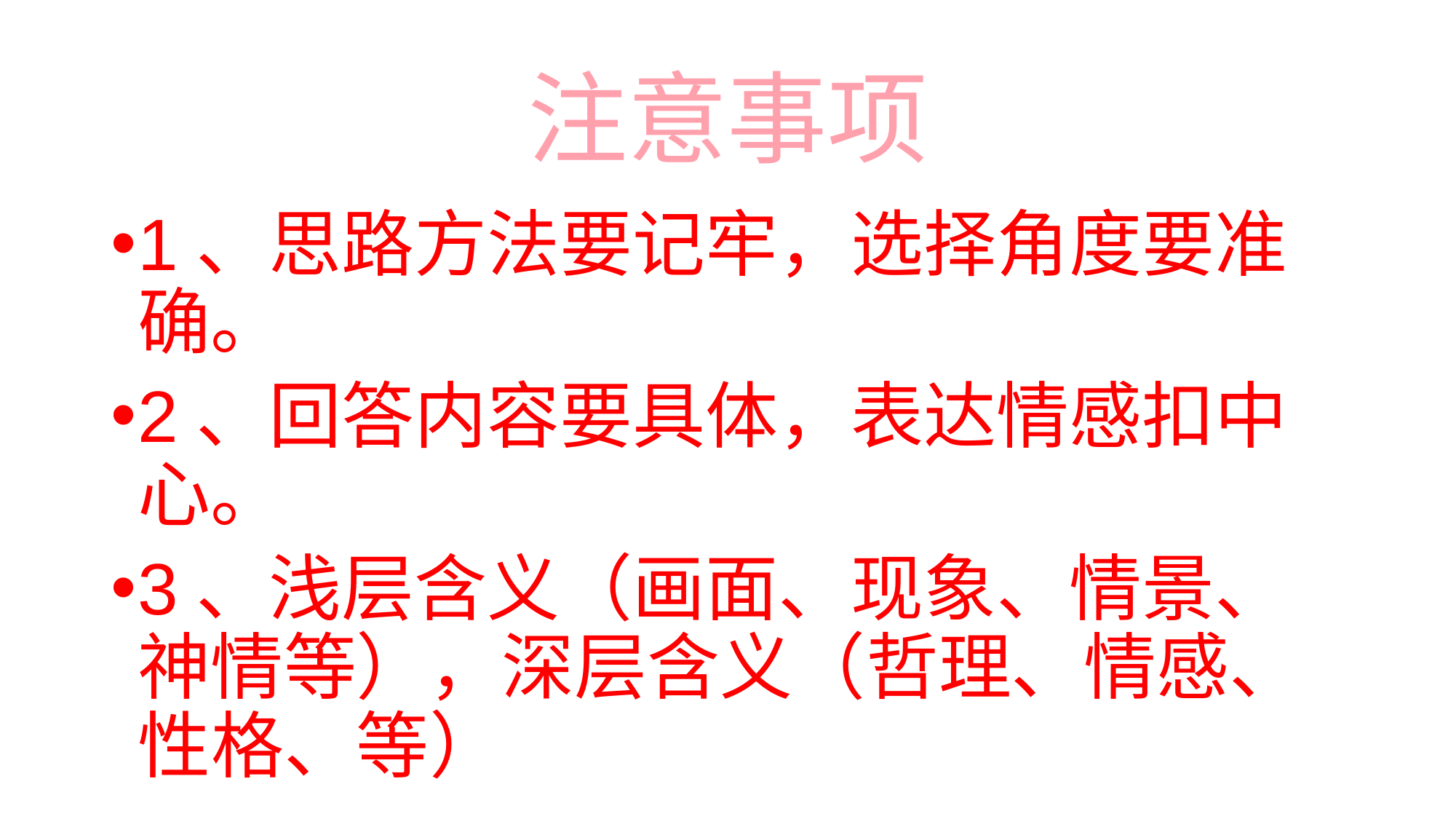

# 注意事项
1、思路方法要记牢，选择角度要准确。
2、回答内容要具体，表达情感扣中心。
3、浅层含义（画面、现象、情景、神情等），深层含义（哲理、情感、性格、等）